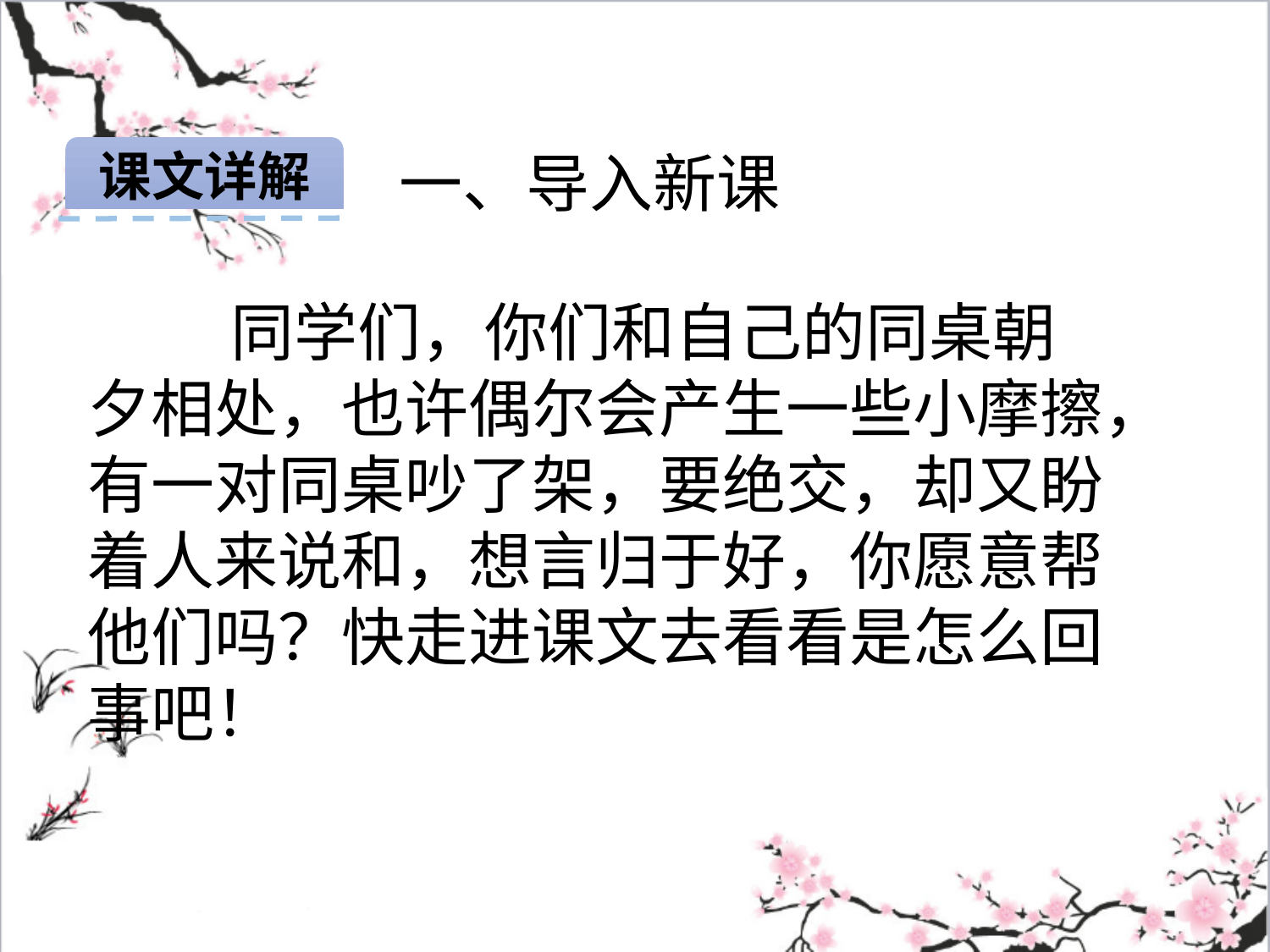

课文详解
一、导入新课
         同学们，你们和自己的同桌朝夕相处，也许偶尔会产生一些小摩擦，有一对同桌吵了架，要绝交，却又盼着人来说和，想言归于好，你愿意帮他们吗？快走进课文去看看是怎么回事吧！